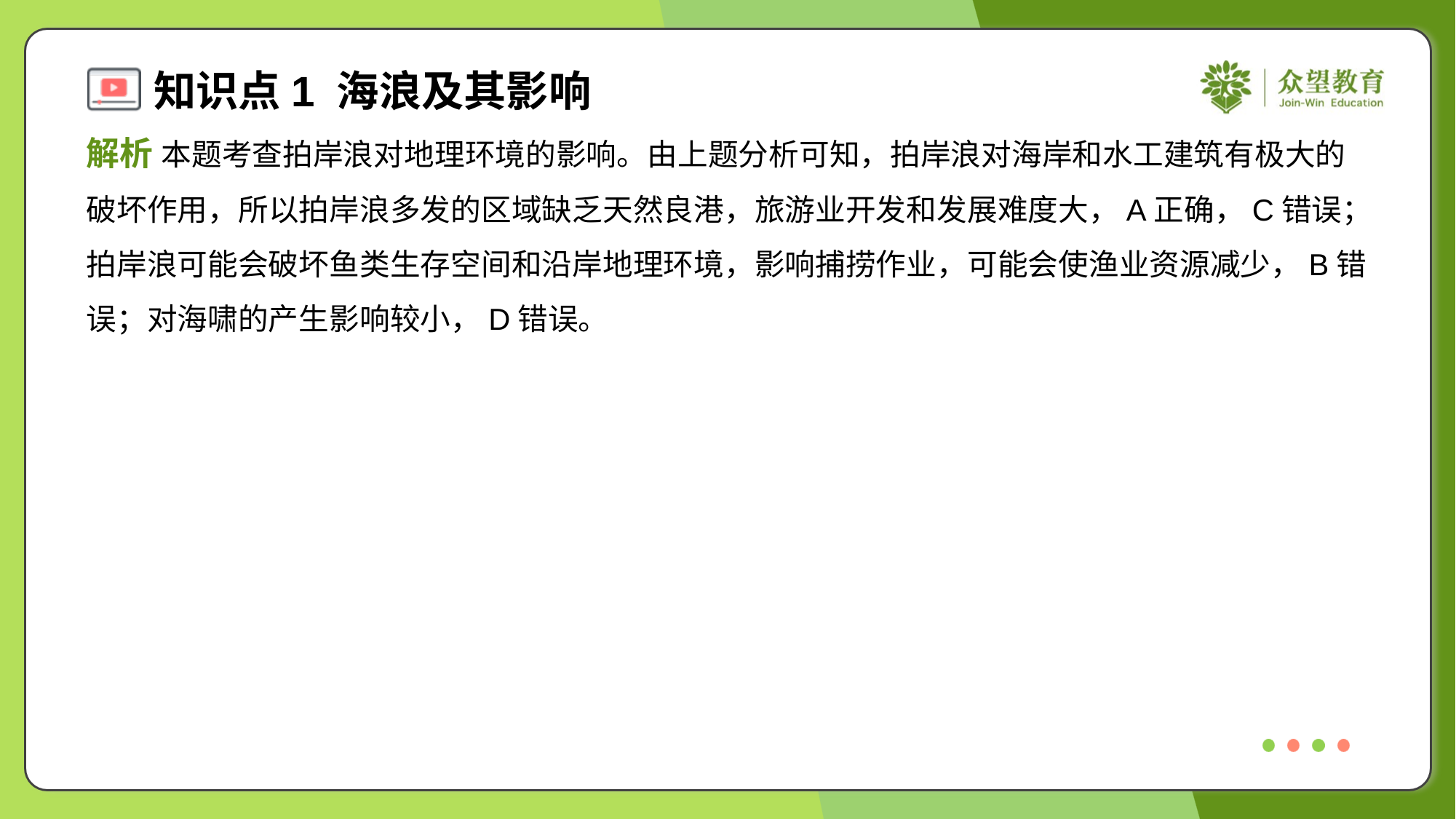

解析 本题考查拍岸浪对地理环境的影响。由上题分析可知，拍岸浪对海岸和水工建筑有极大的
破坏作用，所以拍岸浪多发的区域缺乏天然良港，旅游业开发和发展难度大，A正确，C错误；
拍岸浪可能会破坏鱼类生存空间和沿岸地理环境，影响捕捞作业，可能会使渔业资源减少，B错
误；对海啸的产生影响较小，D错误。